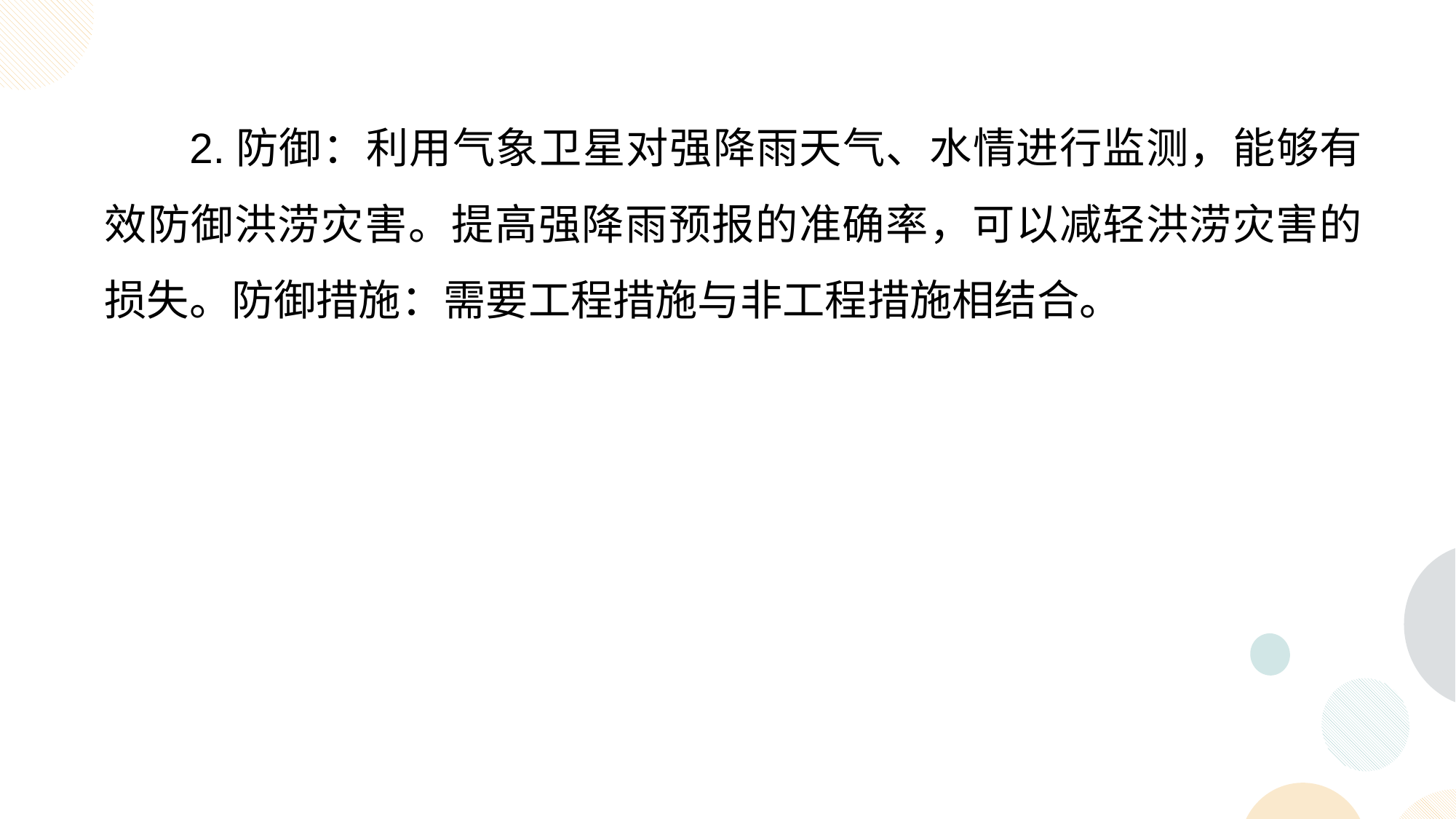

2.防御：利用气象卫星对强降雨天气、水情进行监测，能够有效防御洪涝灾害。提高强降雨预报的准确率，可以减轻洪涝灾害的损失。防御措施：需要工程措施与非工程措施相结合。